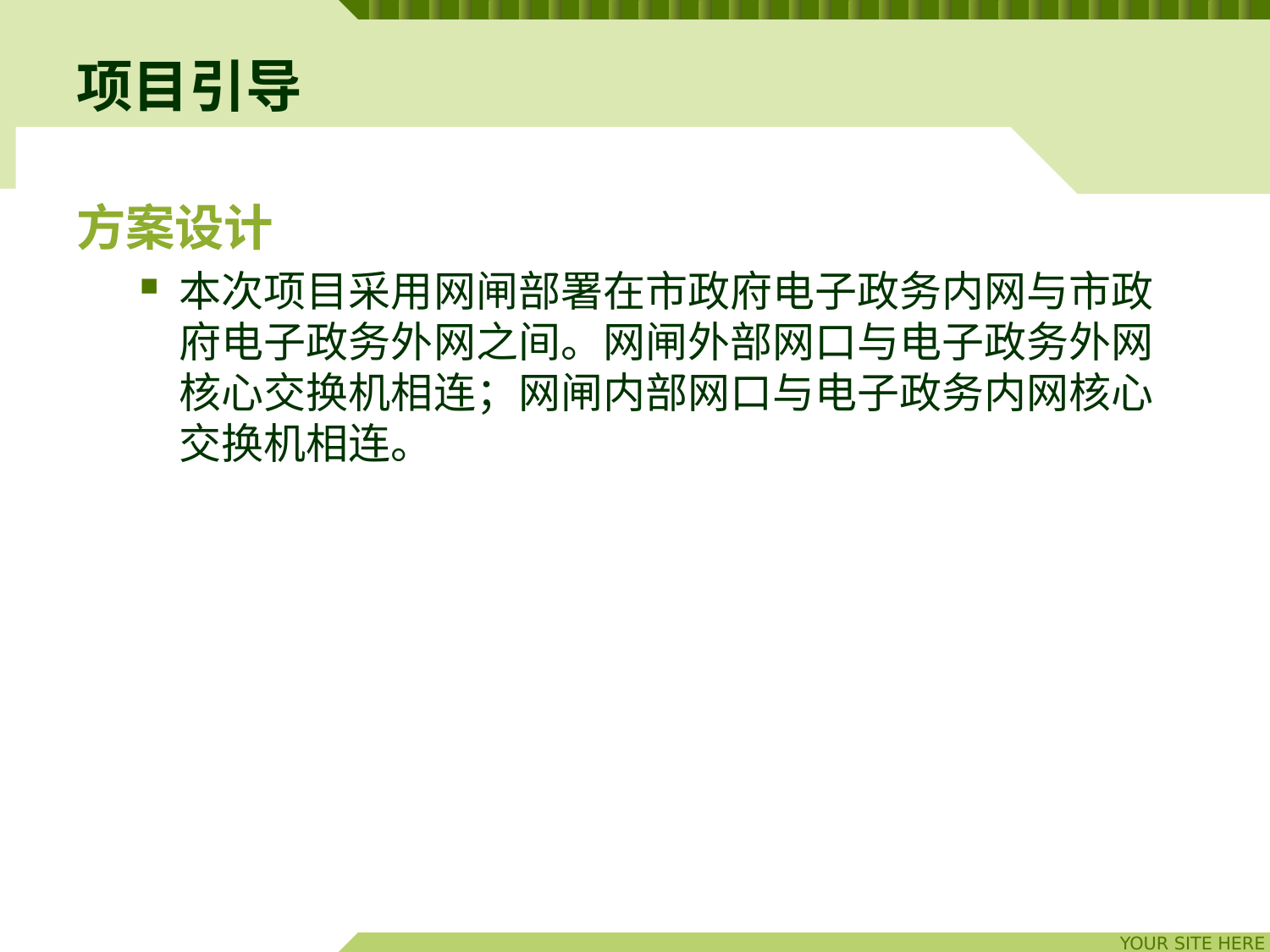

# 项目引导
方案设计
本次项目采用网闸部署在市政府电子政务内网与市政府电子政务外网之间。网闸外部网口与电子政务外网核心交换机相连；网闸内部网口与电子政务内网核心交换机相连。